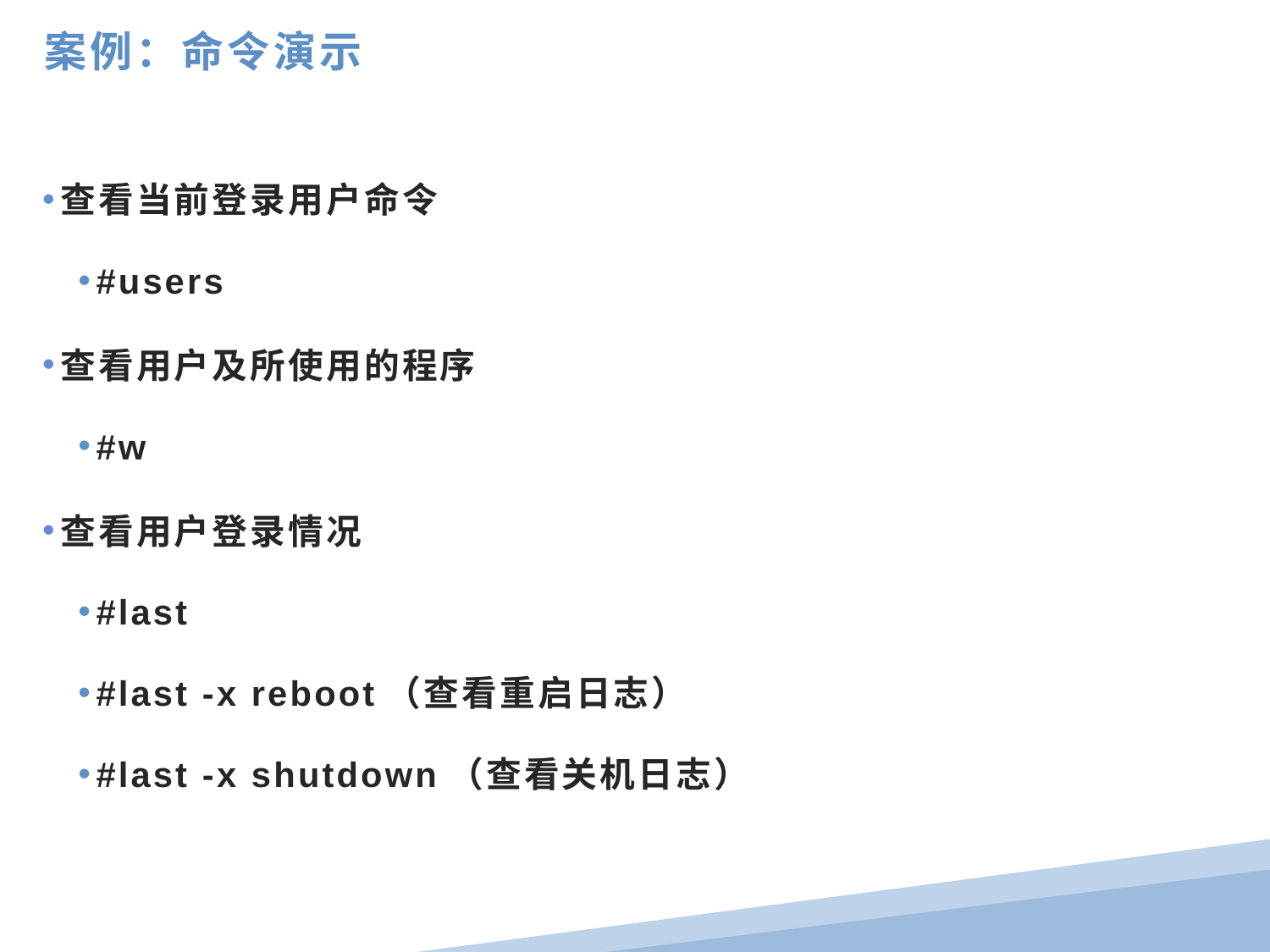

案例：命令演示
查看当前登录用户命令
#users
查看用户及所使用的程序
#w
查看用户登录情况
#last
#last -x reboot（查看重启日志）
#last -x shutdown（查看关机日志）